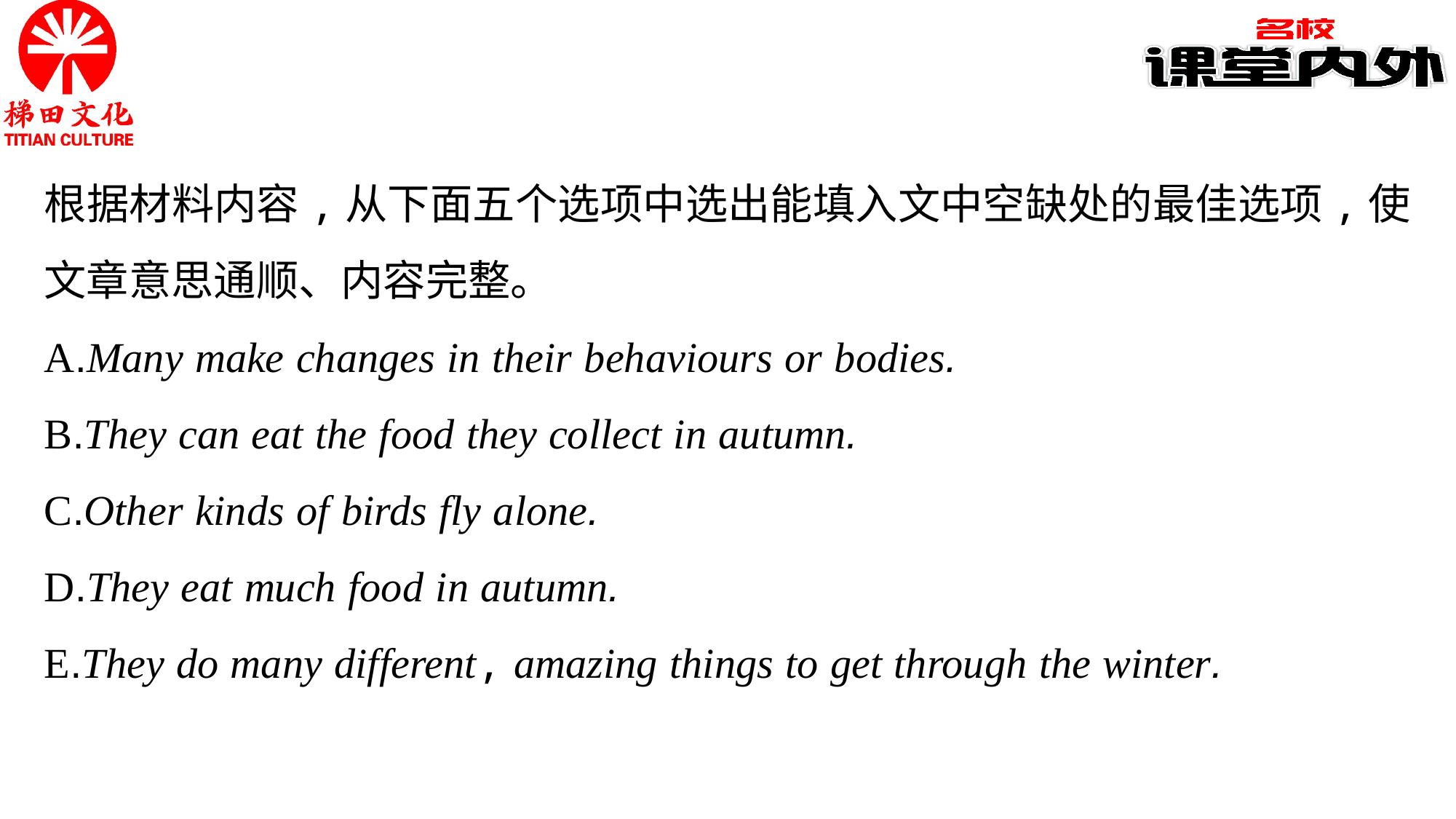

根据材料内容,从下面五个选项中选出能填入文中空缺处的最佳选项,使文章意思通顺、内容完整。
A.Many make changes in their behaviours or bodies.
B.They can eat the food they collect in autumn.
C.Other kinds of birds fly alone.
D.They eat much food in autumn.
E.They do many different, amazing things to get through the winter.